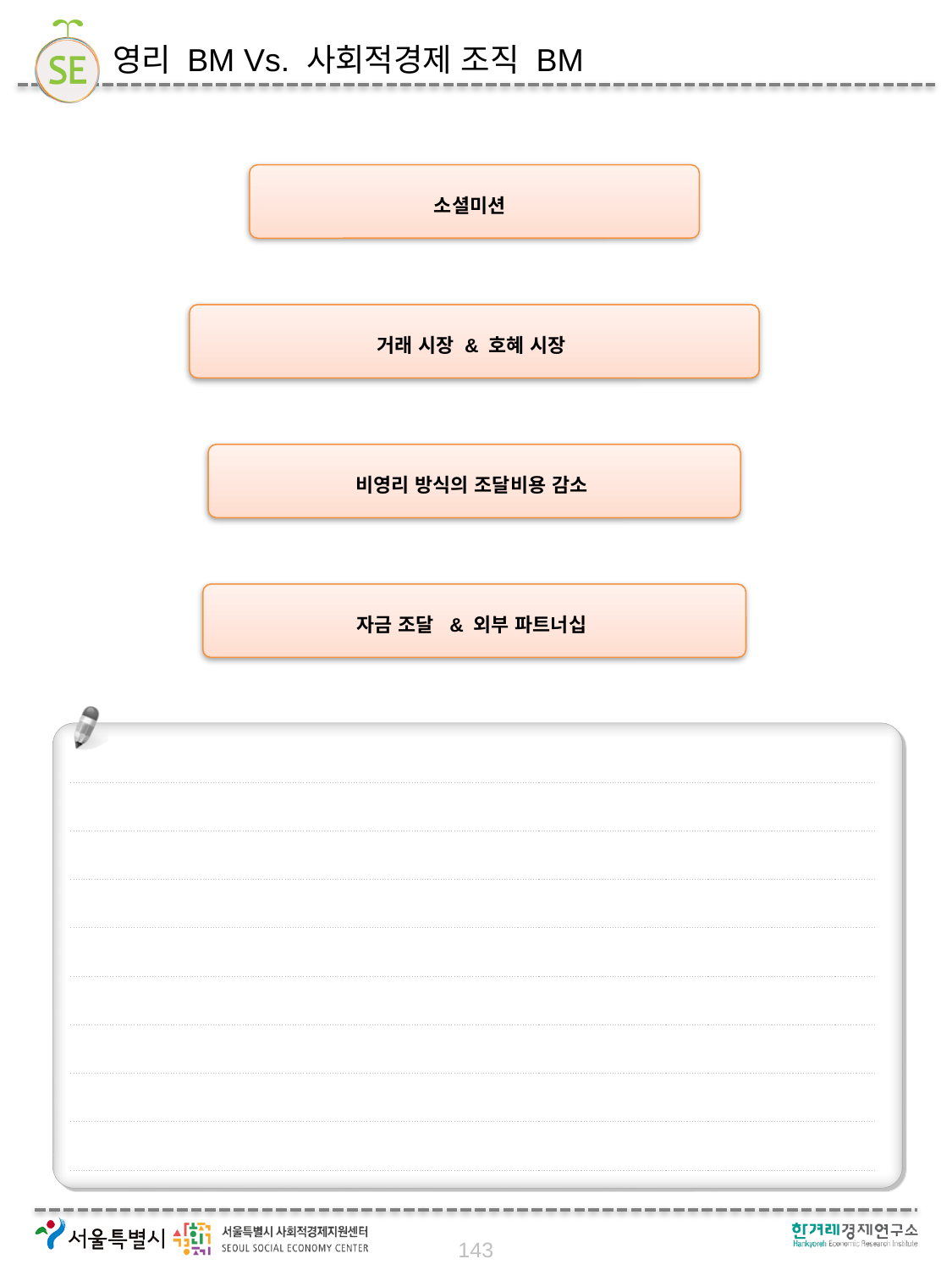

# 영리 BM Vs. 사회적경제 조직 BM

소셜미션

거래 시장 & 호혜 시장

비영리 방식의 조달비용 감소

자금 조달  & 외부 파트너십
143